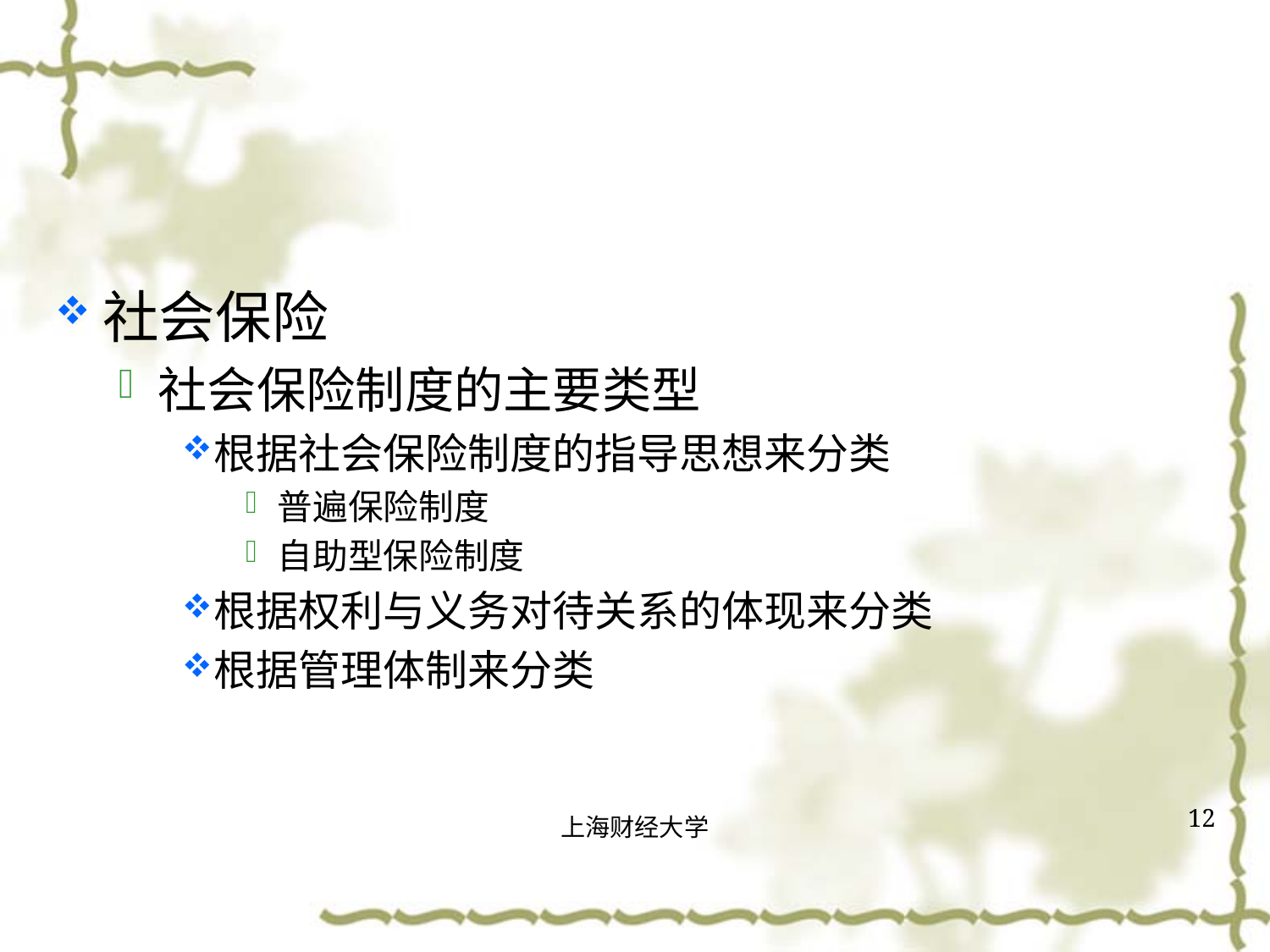

#
社会保险
社会保险制度的主要类型
根据社会保险制度的指导思想来分类
普遍保险制度
自助型保险制度
根据权利与义务对待关系的体现来分类
根据管理体制来分类
12
上海财经大学